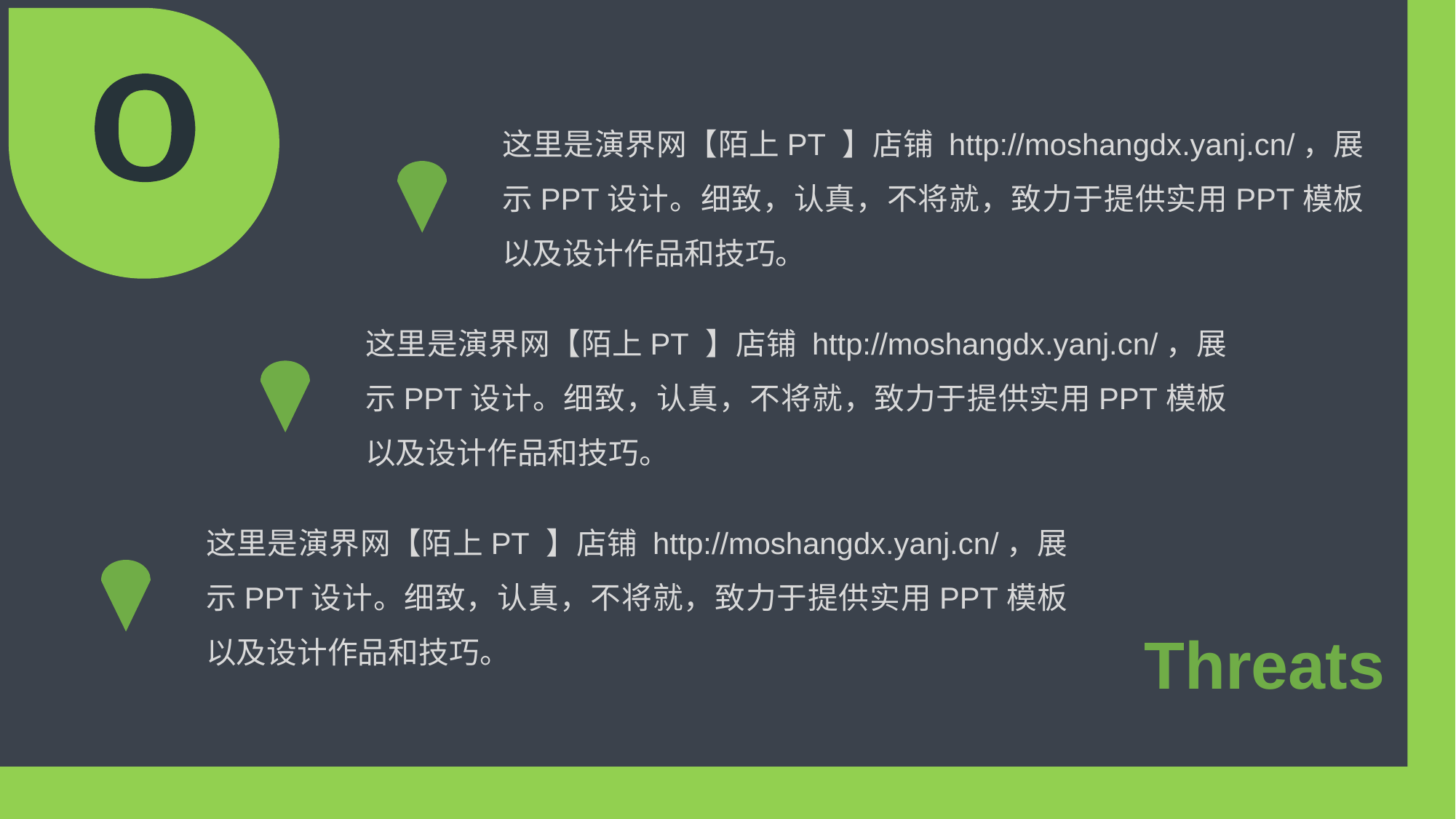

这里是演界网【陌上PT 】店铺 http://moshangdx.yanj.cn/，展示PPT设计。细致，认真，不将就，致力于提供实用PPT模板以及设计作品和技巧。

这里是演界网【陌上PT 】店铺 http://moshangdx.yanj.cn/，展示PPT设计。细致，认真，不将就，致力于提供实用PPT模板以及设计作品和技巧。

这里是演界网【陌上PT 】店铺 http://moshangdx.yanj.cn/，展示PPT设计。细致，认真，不将就，致力于提供实用PPT模板以及设计作品和技巧。

Threats